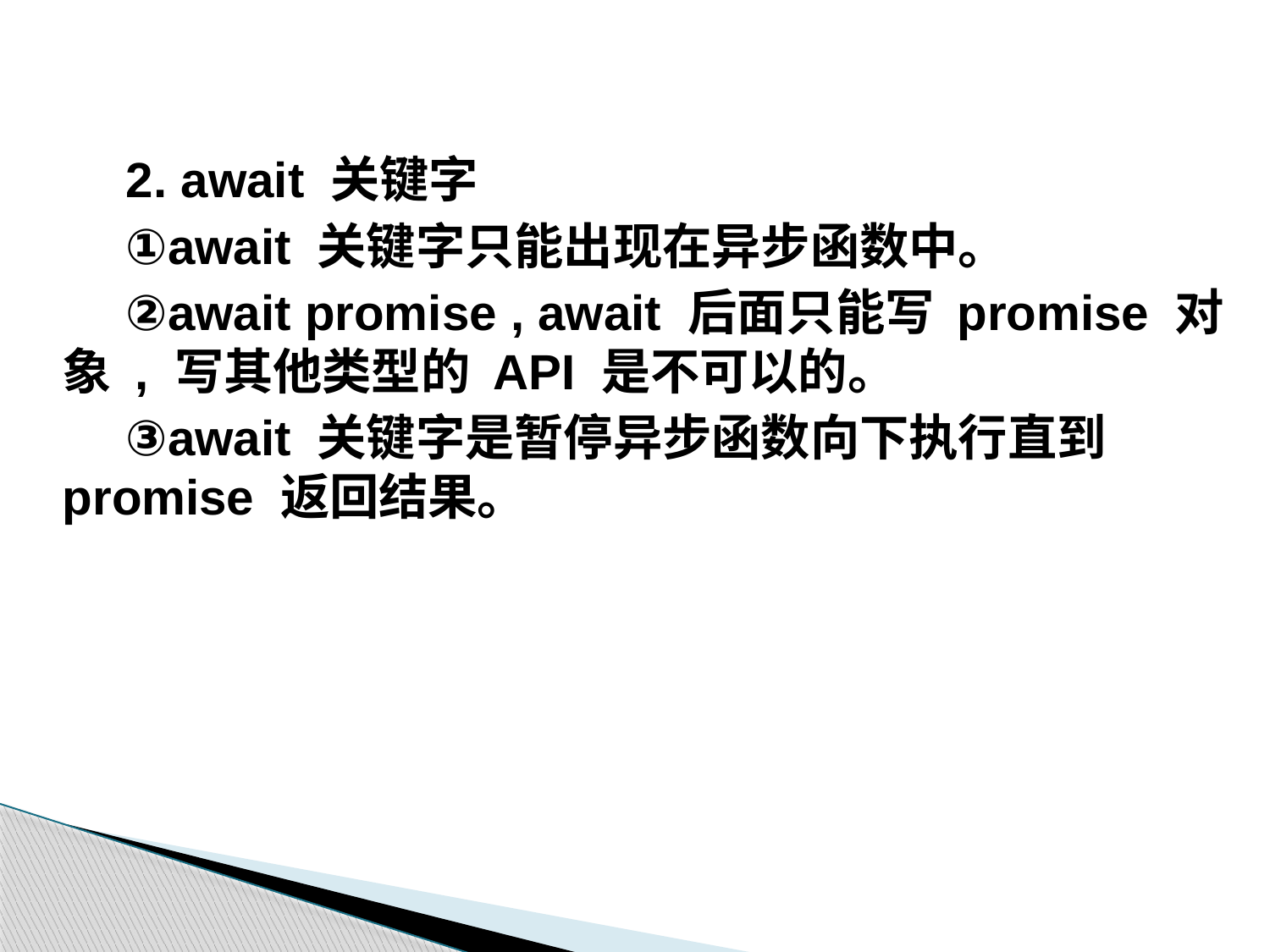

2. await 关键字
①await 关键字只能出现在异步函数中。
②await promise , await 后面只能写 promise 对象 , 写其他类型的 API 是不可以的。
③await 关键字是暂停异步函数向下执行直到 promise 返回结果。